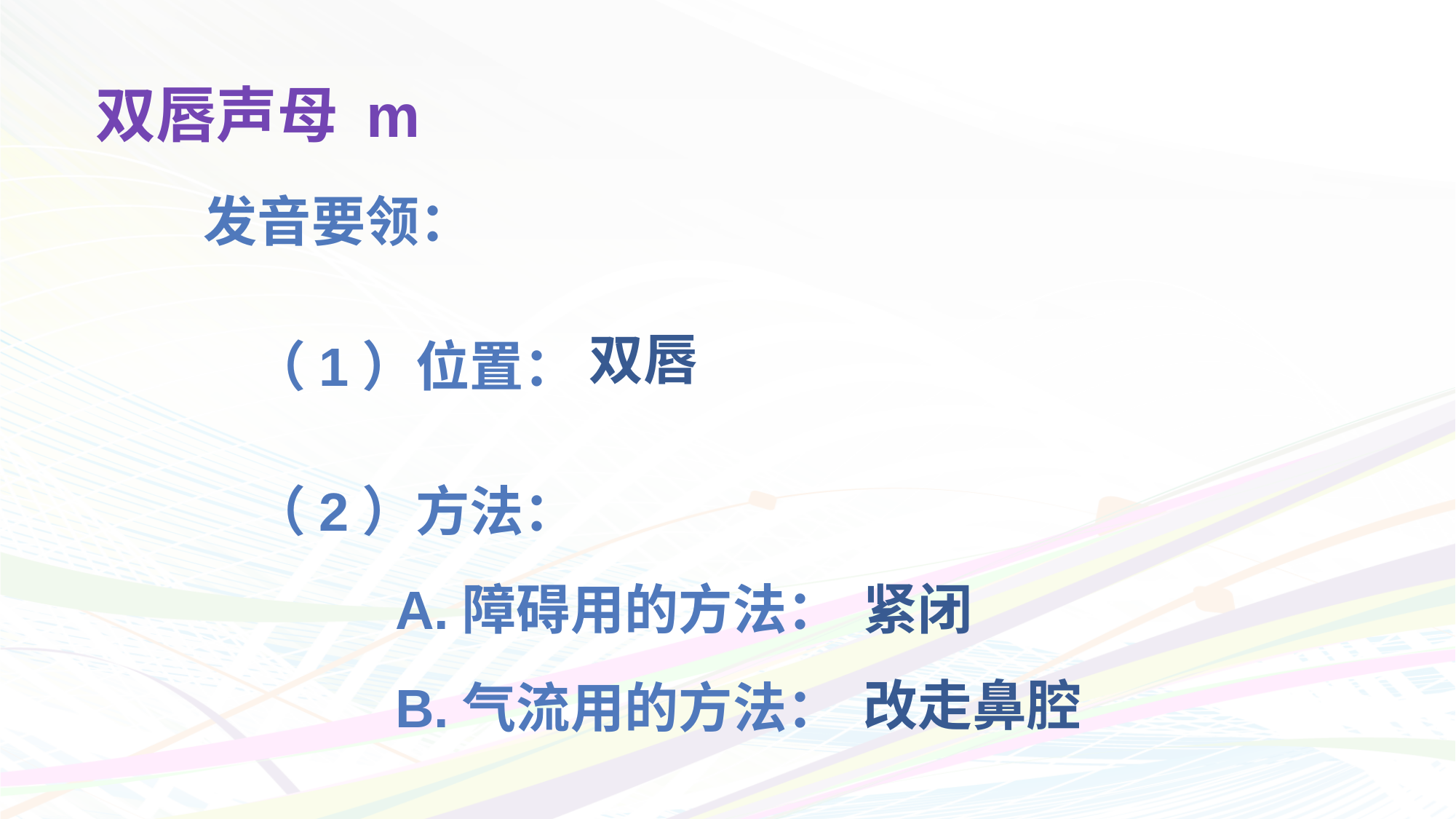

# 双唇声母 m
  发音要领：

      （1）位置：

      （2）方法：
               A.障碍用的方法：
               B.气流用的方法：
双唇
紧闭
改走鼻腔